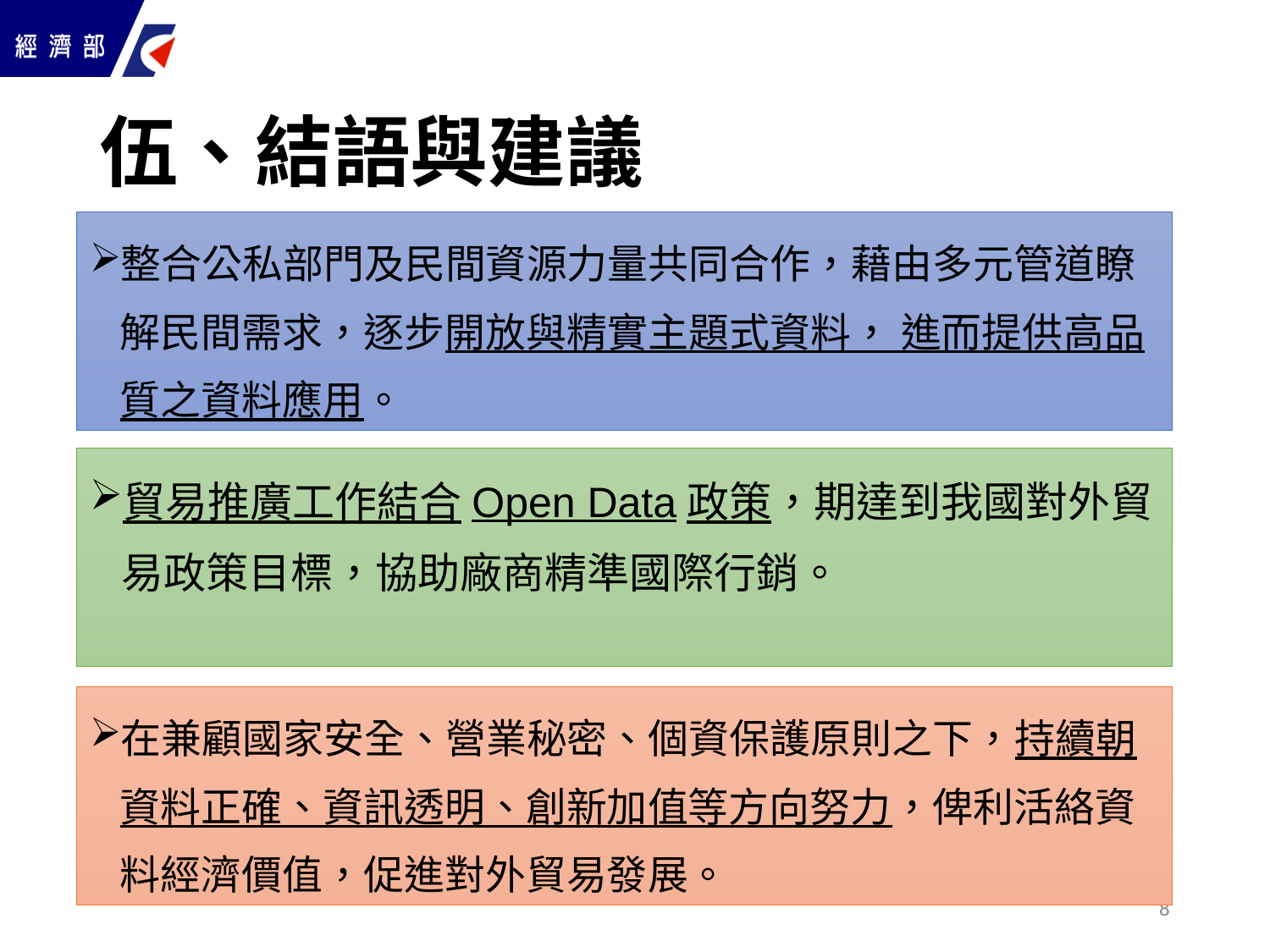

# 伍、結語與建議
整合公私部門及民間資源力量共同合作，藉由多元管道瞭解民間需求，逐步開放與精實主題式資料， 進而提供高品質之資料應用。
貿易推廣工作結合Open Data政策，期達到我國對外貿易政策目標，協助廠商精準國際行銷。
在兼顧國家安全、營業秘密、個資保護原則之下，持續朝資料正確、資訊透明、創新加值等方向努力，俾利活絡資料經濟價值，促進對外貿易發展。
8